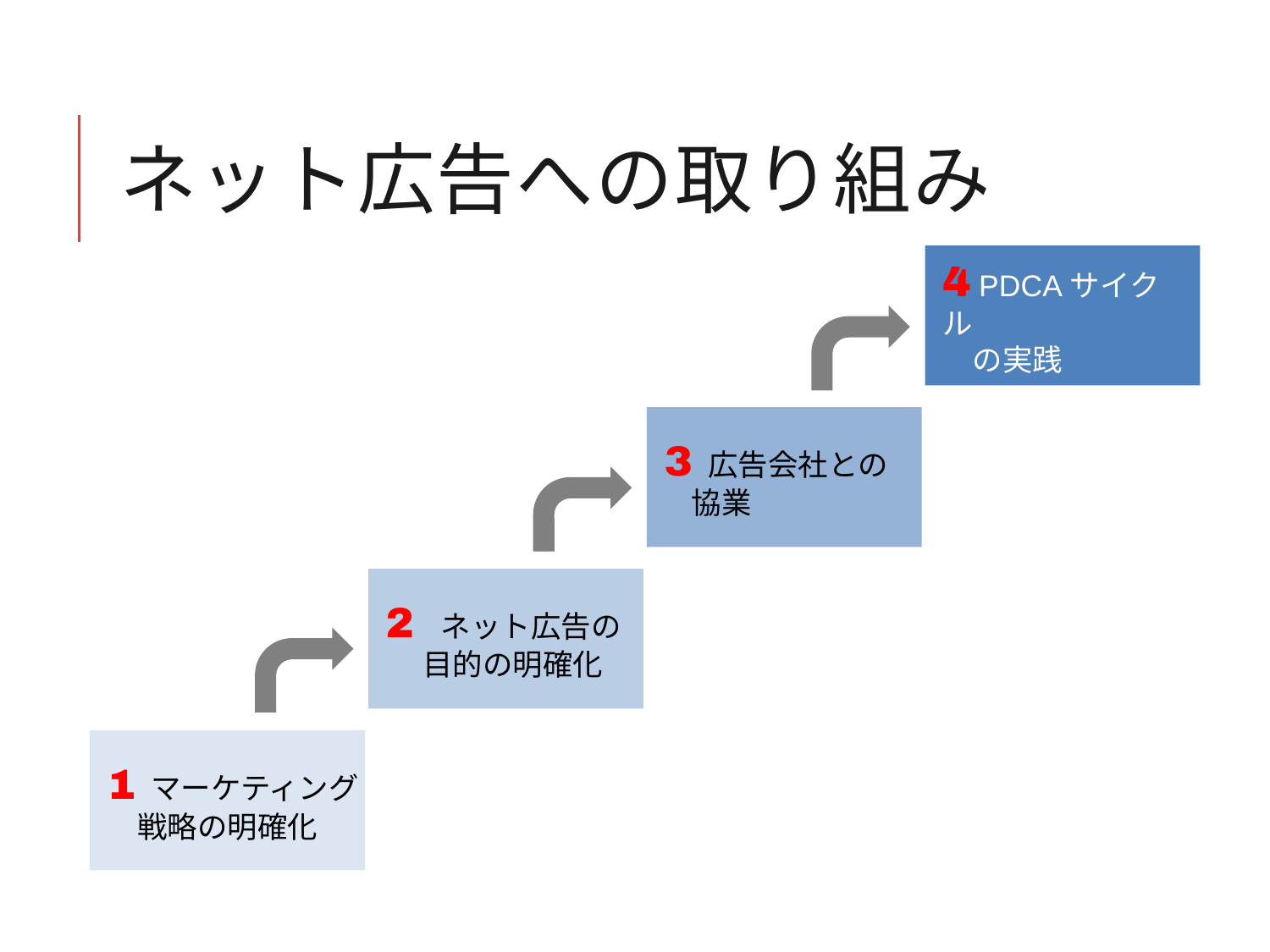

# ネット広告への取り組み
4 PDCAサイクル
　の実践

3 広告会社との
    協業

2  ネット広告の
　 目的の明確化

1 マーケティング
　戦略の明確化